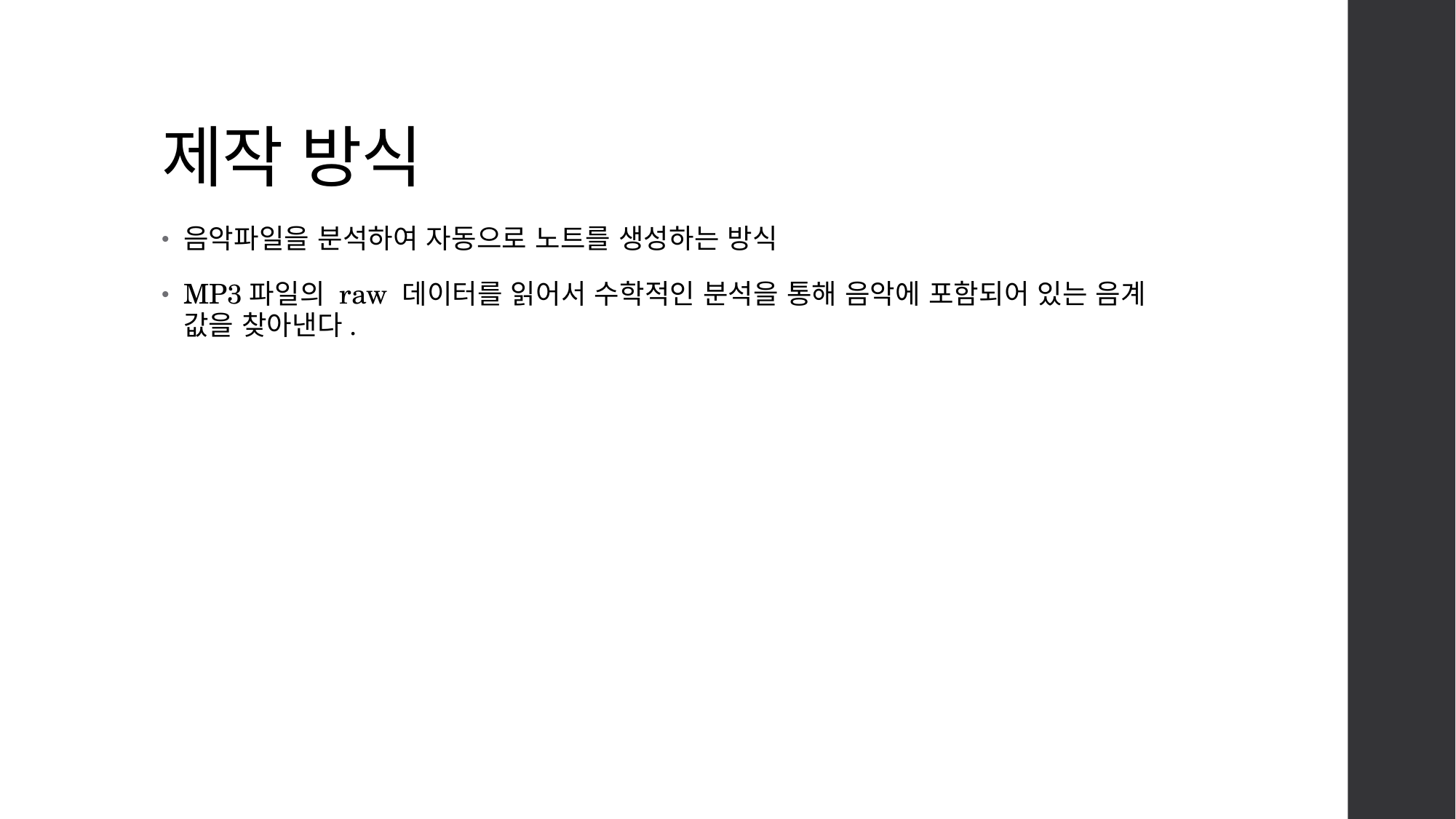

# 제작 방식
음악파일을 분석하여 자동으로 노트를 생성하는 방식
MP3파일의 raw 데이터를 읽어서 수학적인 분석을 통해 음악에 포함되어 있는 음계 값을 찾아낸다.